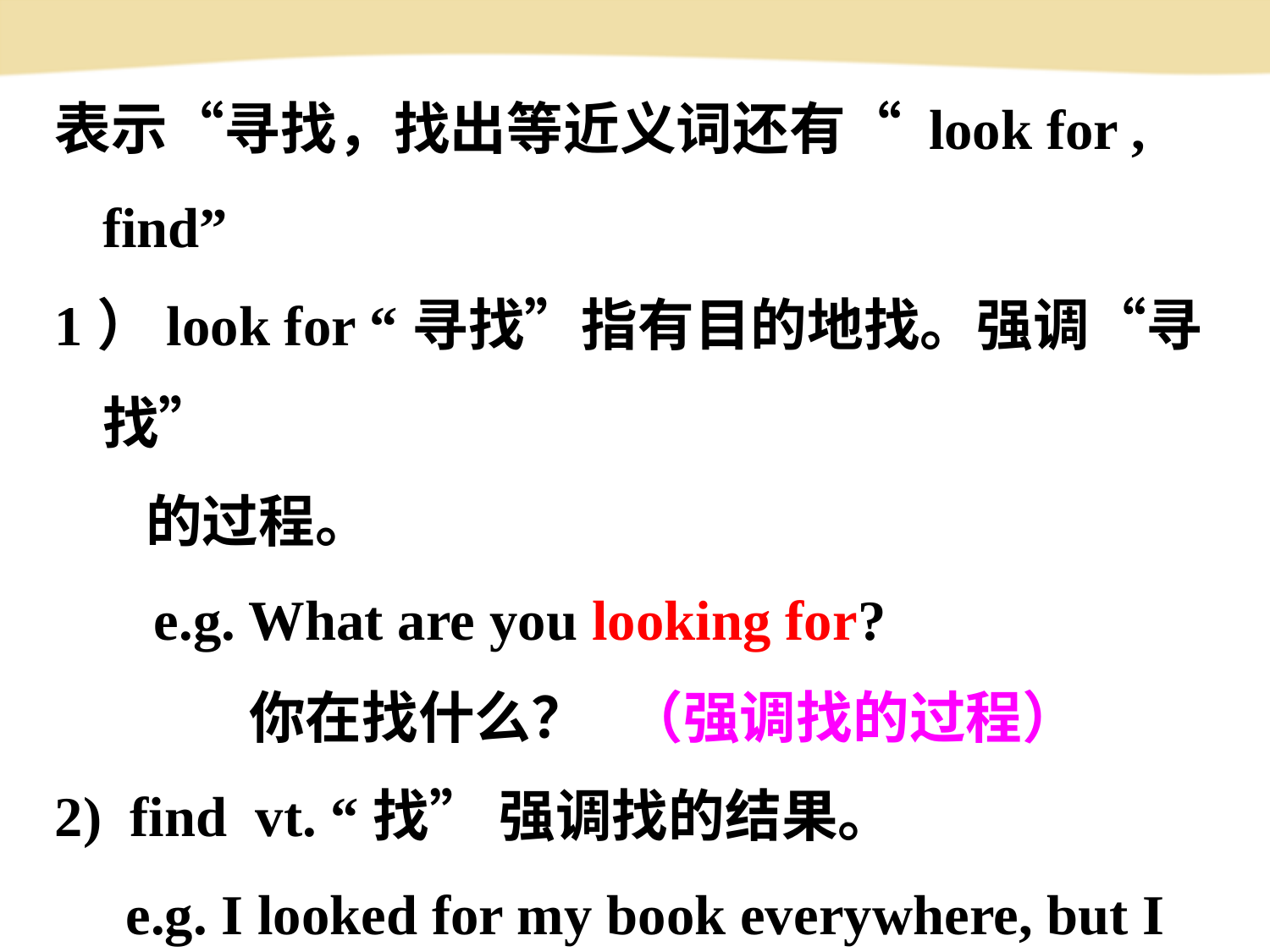

表示“寻找，找出等近义词还有“ look for , find”
1）look for “寻找”指有目的地找。强调“寻找”
      的过程。
       e.g. What are you looking for?
              你在找什么？   （强调找的过程）
2)  find  vt. “找” 强调找的结果。
     e.g. I looked for my book everywhere, but I
            didn’t find it.     (结果是没找到）